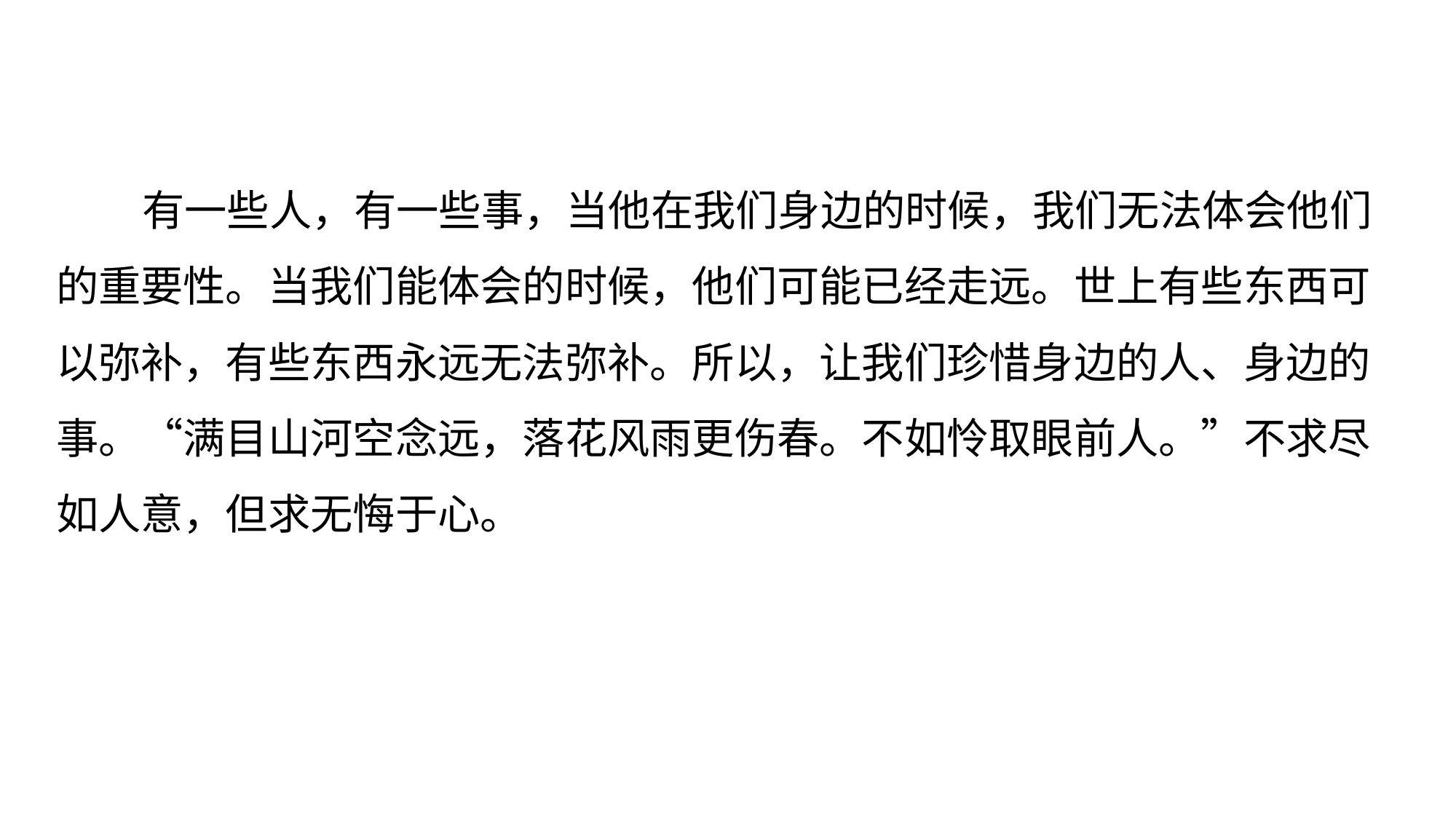

有一些人，有一些事，当他在我们身边的时候，我们无法体会他们的重要性。当我们能体会的时候，他们可能已经走远。世上有些东西可以弥补，有些东西永远无法弥补。所以，让我们珍惜身边的人、身边的事。“满目山河空念远，落花风雨更伤春。不如怜取眼前人。”不求尽如人意，但求无悔于心。